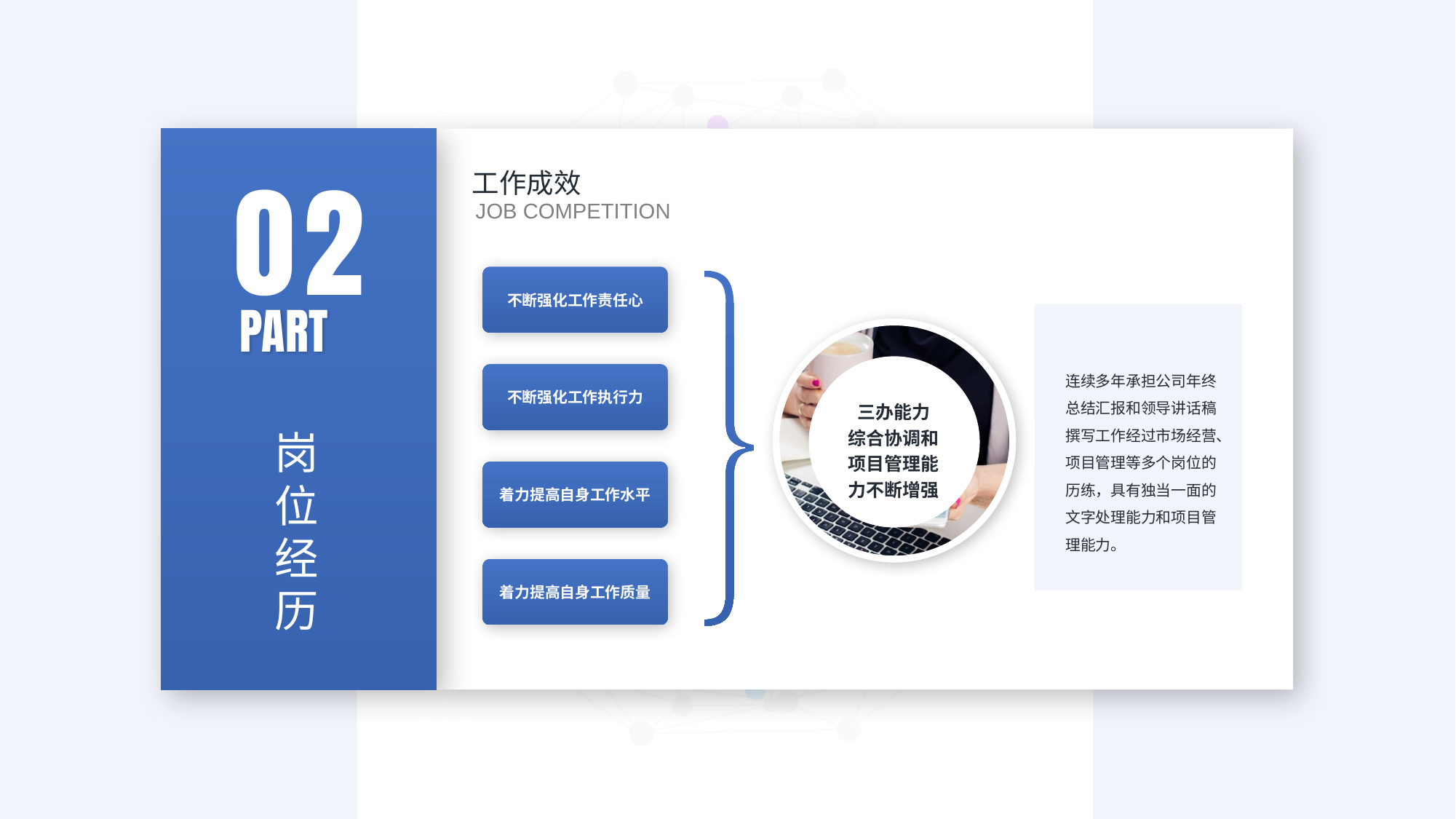

工作成效
JOB COMPETITION
不断强化工作责任心

连续多年承担公司年终总结汇报和领导讲话稿撰写工作经过市场经营、项目管理等多个岗位的历练，具有独当一面的文字处理能力和项目管理能力。

不断强化工作执行力
三办能力
综合协调和
项目管理能
力不断增强
着力提高自身工作水平
着力提高自身工作质量